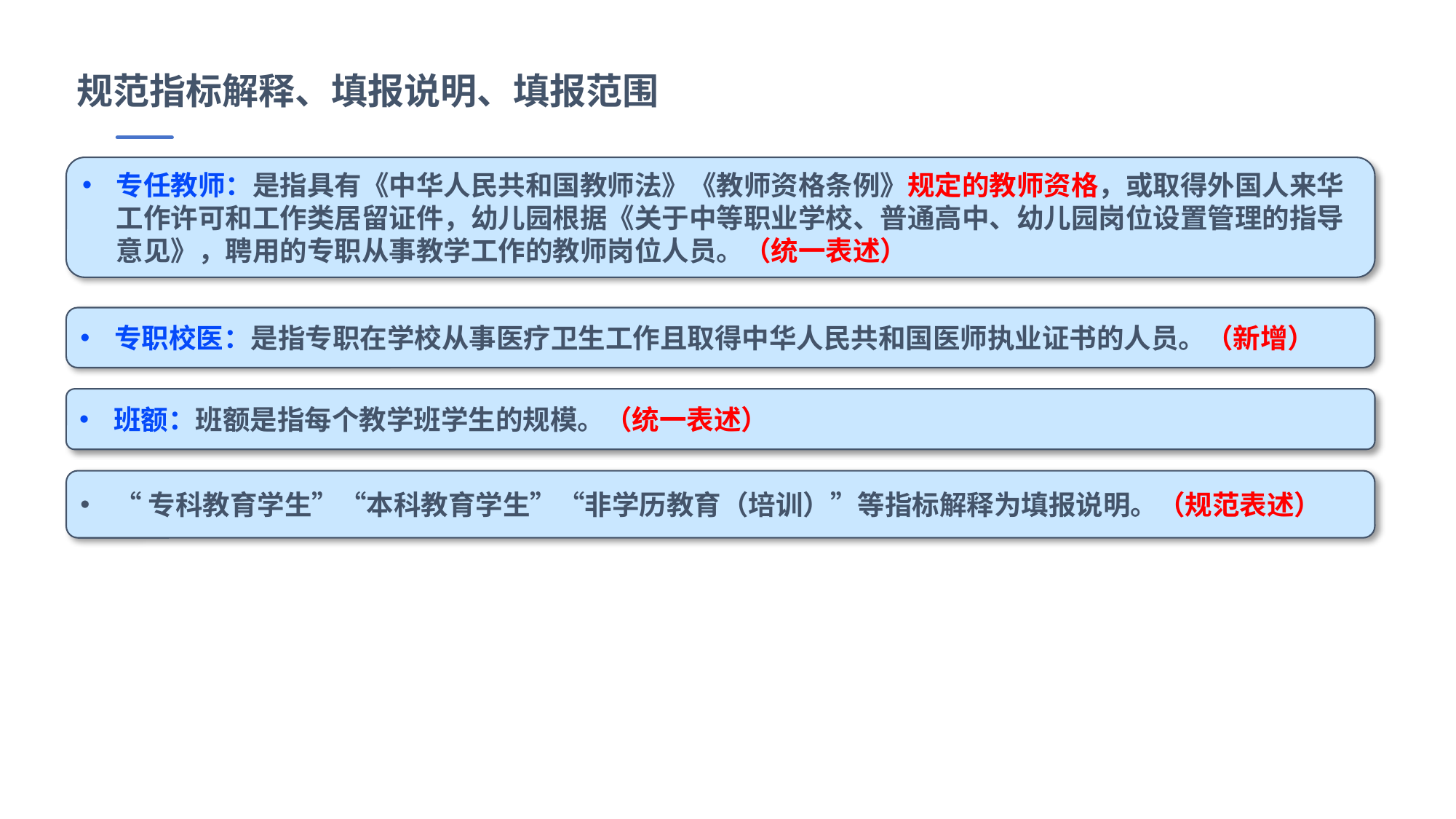

规范指标解释、填报说明、填报范围
专任教师：是指具有《中华人民共和国教师法》《教师资格条例》规定的教师资格，或取得外国人来华工作许可和工作类居留证件，幼儿园根据《关于中等职业学校、普通高中、幼儿园岗位设置管理的指导意见》，聘用的专职从事教学工作的教师岗位人员。（统一表述）
专职校医：是指专职在学校从事医疗卫生工作且取得中华人民共和国医师执业证书的人员。（新增）
班额：班额是指每个教学班学生的规模。（统一表述）
“专科教育学生”“本科教育学生”“非学历教育（培训）”等指标解释为填报说明。（规范表述）